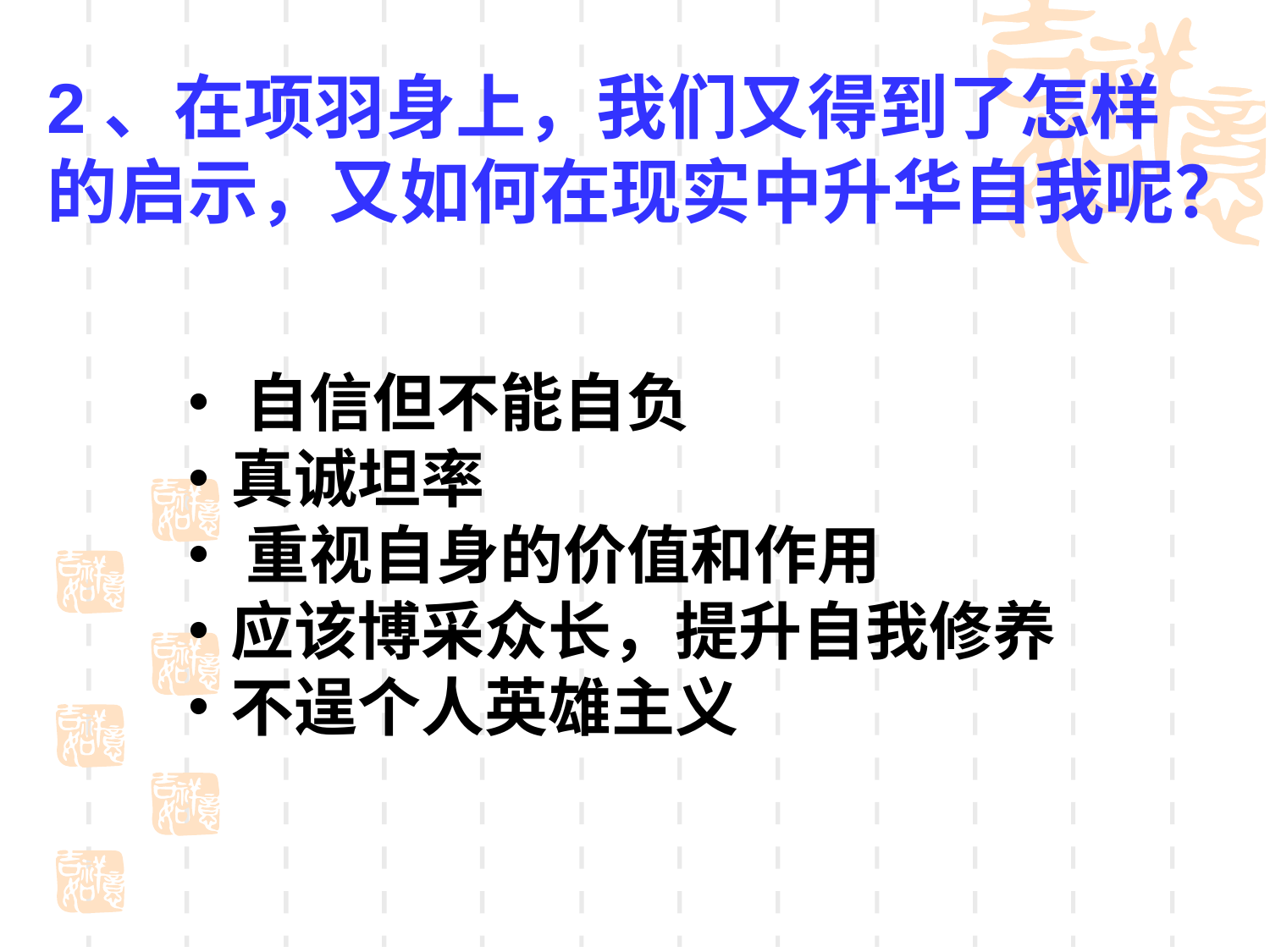

2、在项羽身上，我们又得到了怎样的启示，又如何在现实中升华自我呢？
•自信但不能自负
•真诚坦率
•重视自身的价值和作用
•应该博采众长，提升自我修养
•不逞个人英雄主义